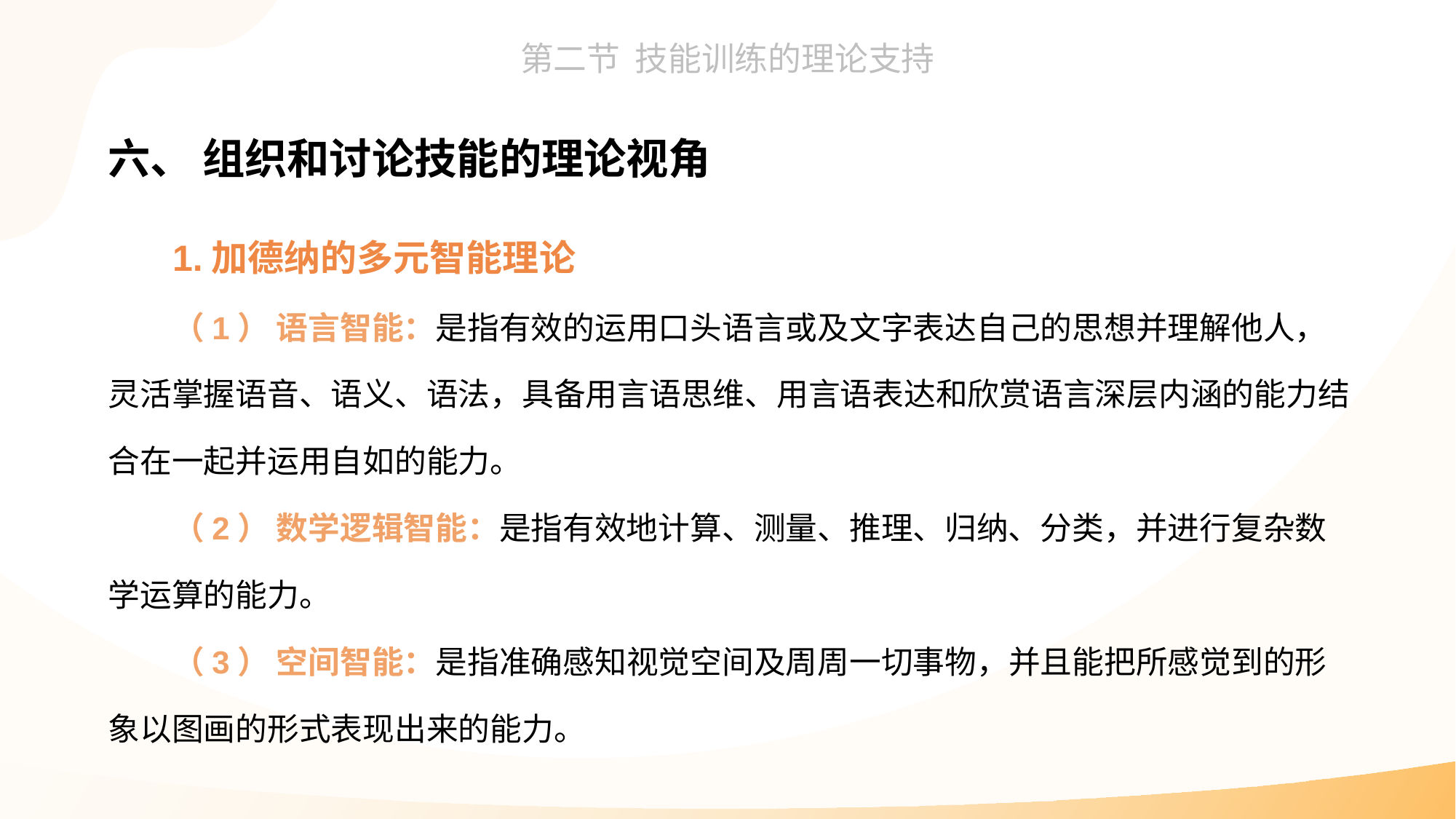

六、 组织和讨论技能的理论视角
1.加德纳的多元智能理论
（1） 语言智能：是指有效的运用口头语言或及文字表达自己的思想并理解他人，灵活掌握语音、语义、语法，具备用言语思维、用言语表达和欣赏语言深层内涵的能力结合在一起并运用自如的能力。
（2） 数学逻辑智能：是指有效地计算、测量、推理、归纳、分类，并进行复杂数学运算的能力。
（3） 空间智能：是指准确感知视觉空间及周周一切事物，并且能把所感觉到的形象以图画的形式表现出来的能力。